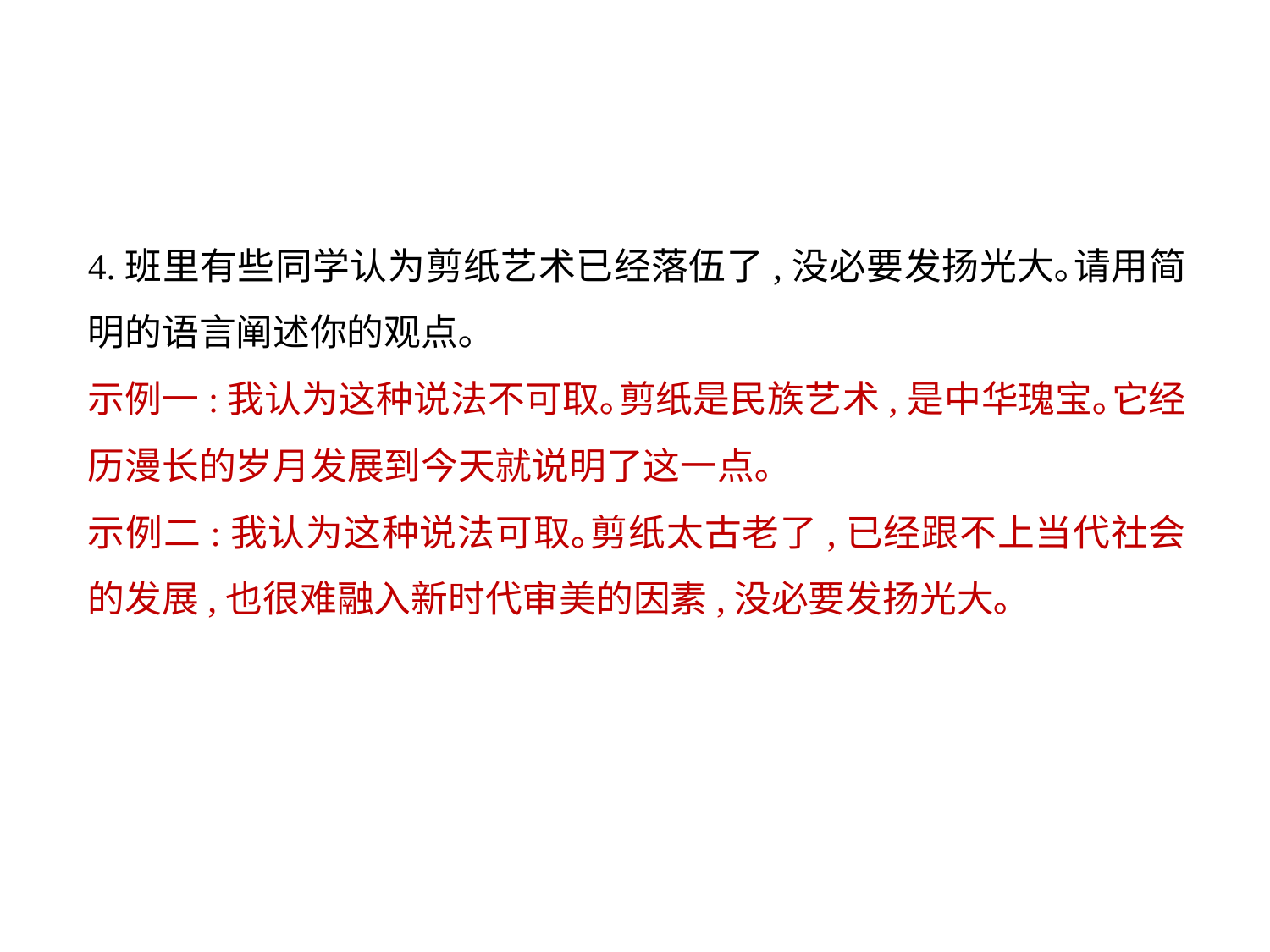

4.班里有些同学认为剪纸艺术已经落伍了,没必要发扬光大｡请用简明的语言阐述你的观点｡
示例一:我认为这种说法不可取｡剪纸是民族艺术,是中华瑰宝｡它经历漫长的岁月发展到今天就说明了这一点｡
示例二:我认为这种说法可取｡剪纸太古老了,已经跟不上当代社会的发展,也很难融入新时代审美的因素,没必要发扬光大｡